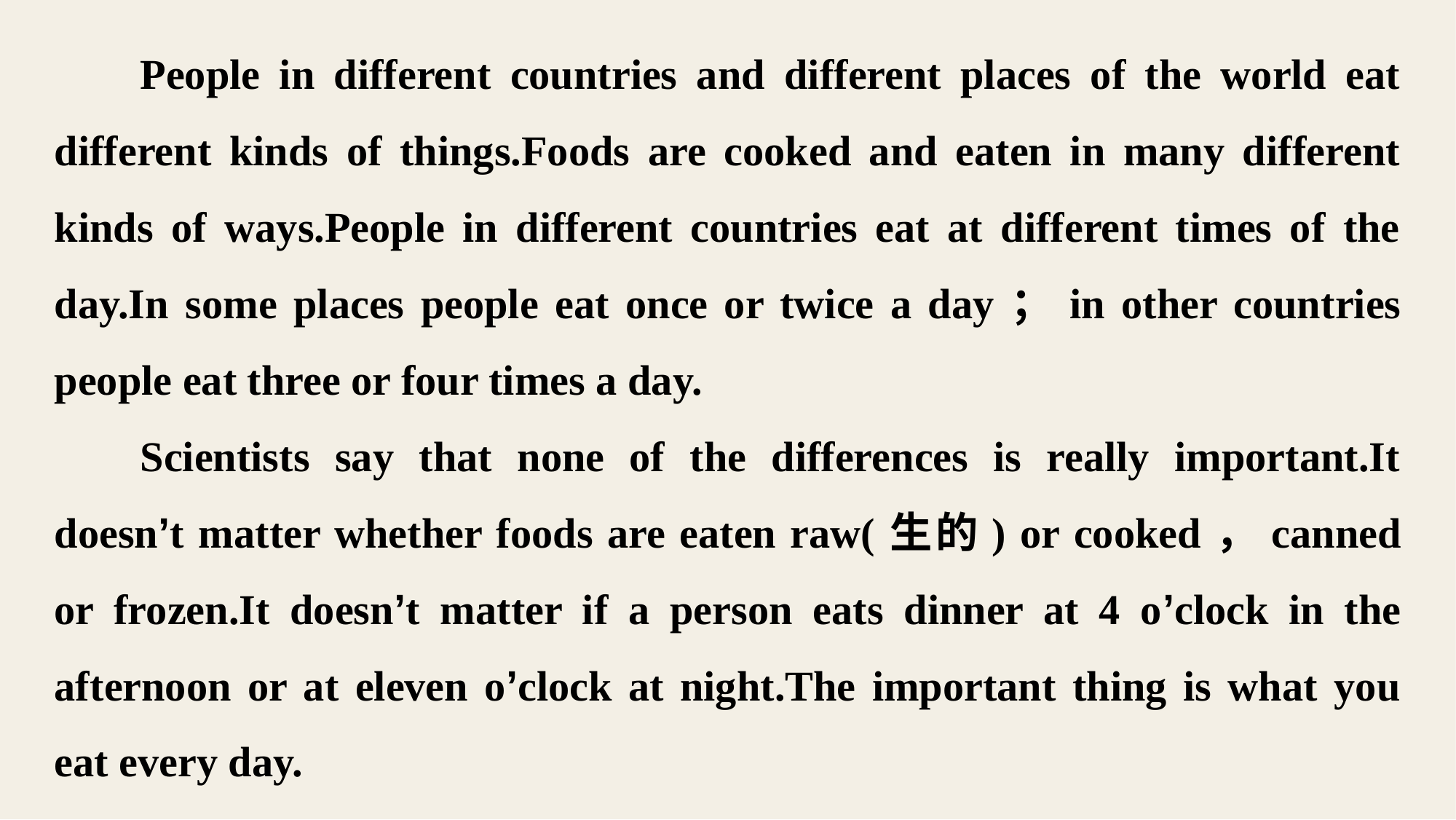

People in different countries and different places of the world eat different kinds of things.Foods are cooked and eaten in many different kinds of ways.People in different countries eat at different times of the day.In some places people eat once or twice a day；in other countries people eat three or four times a day.
Scientists say that none of the differences is really important.It doesn’t matter whether foods are eaten raw(生的) or cooked，canned or frozen.It doesn’t matter if a person eats dinner at 4 o’clock in the afternoon or at eleven o’clock at night.The important thing is what you eat every day.